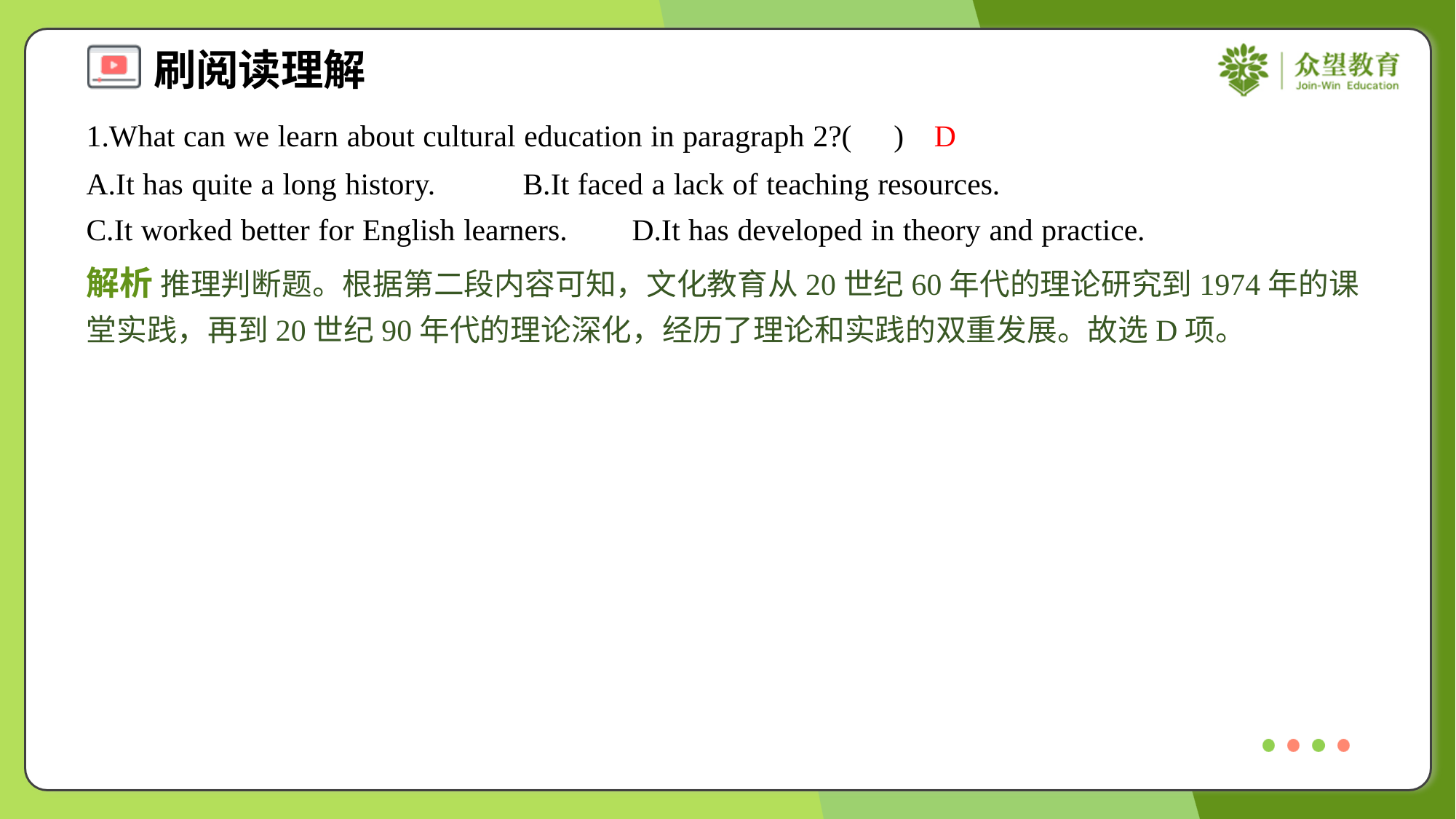

1.What can we learn about cultural education in paragraph 2?(     )
D
A.It has quite a long history.	B.It faced a lack of teaching resources.
C.It worked better for English learners.	D.It has developed in theory and practice.
解析 推理判断题。根据第二段内容可知，文化教育从20世纪60年代的理论研究到1974年的课堂实践，再到20世纪90年代的理论深化，经历了理论和实践的双重发展。故选D项。